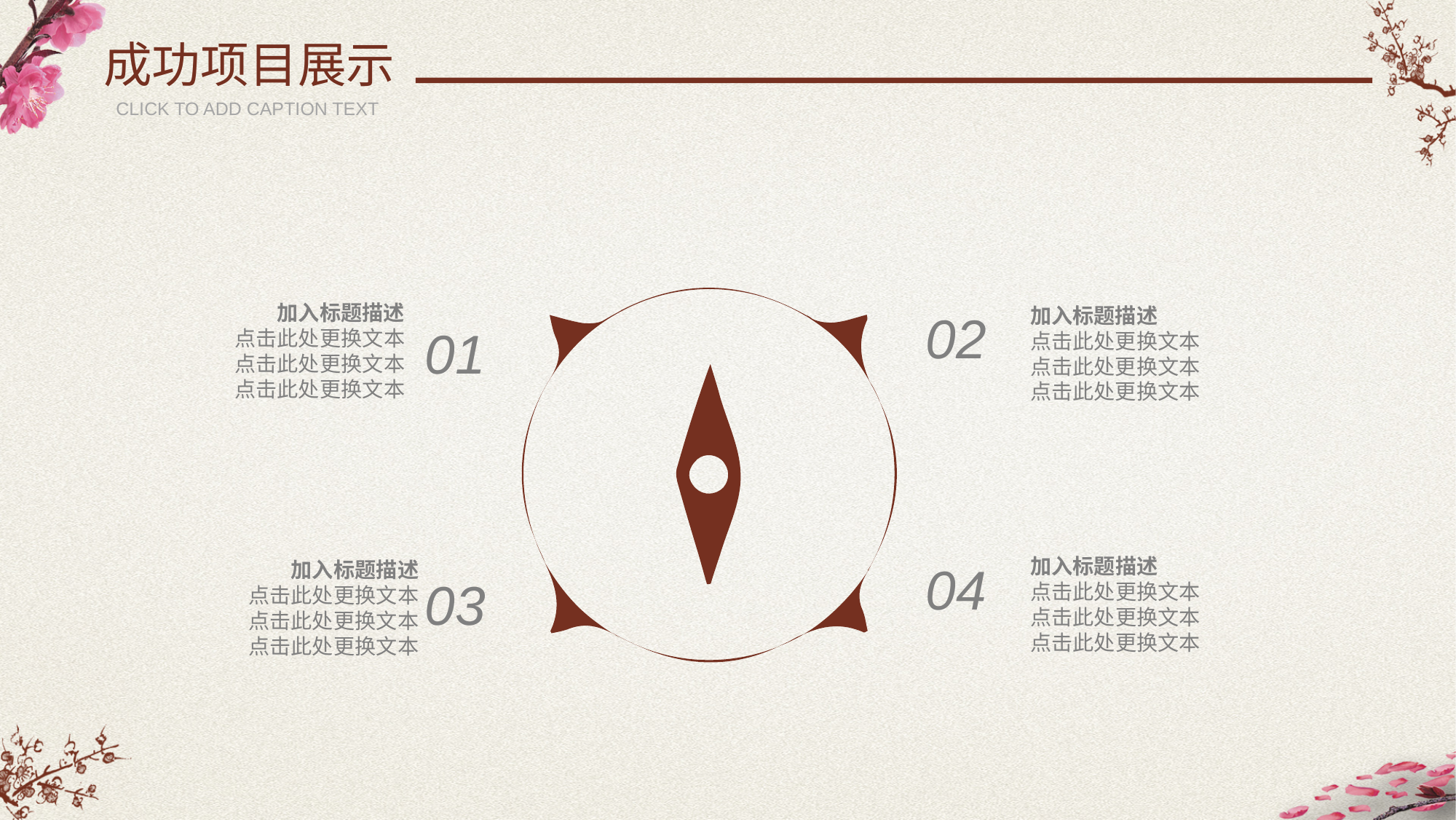

成功项目展示

CLICK TO ADD CAPTION TEXT

加入标题描述
点击此处更换文本
点击此处更换文本
点击此处更换文本

01
加入标题描述
点击此处更换文本
点击此处更换文本
点击此处更换文本

02
加入标题描述
点击此处更换文本
点击此处更换文本
点击此处更换文本

04
加入标题描述
点击此处更换文本
点击此处更换文本
点击此处更换文本

03